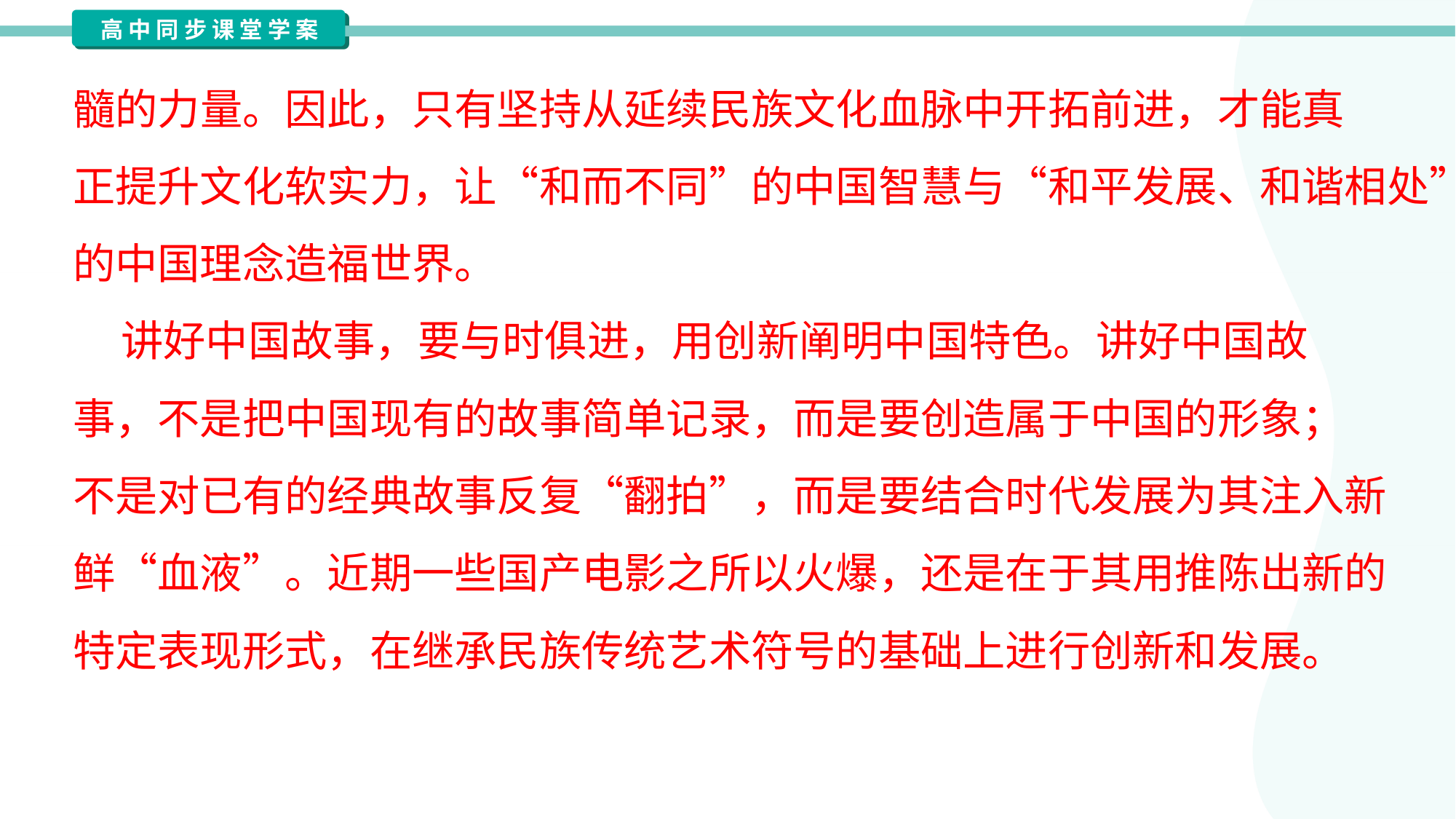

髓的力量。因此，只有坚持从延续民族文化血脉中开拓前进，才能真
正提升文化软实力，让“和而不同”的中国智慧与“和平发展、和谐相处”
的中国理念造福世界。
    讲好中国故事，要与时俱进，用创新阐明中国特色。讲好中国故
事，不是把中国现有的故事简单记录，而是要创造属于中国的形象；
不是对已有的经典故事反复“翻拍”，而是要结合时代发展为其注入新
鲜“血液”。近期一些国产电影之所以火爆，还是在于其用推陈出新的
特定表现形式，在继承民族传统艺术符号的基础上进行创新和发展。